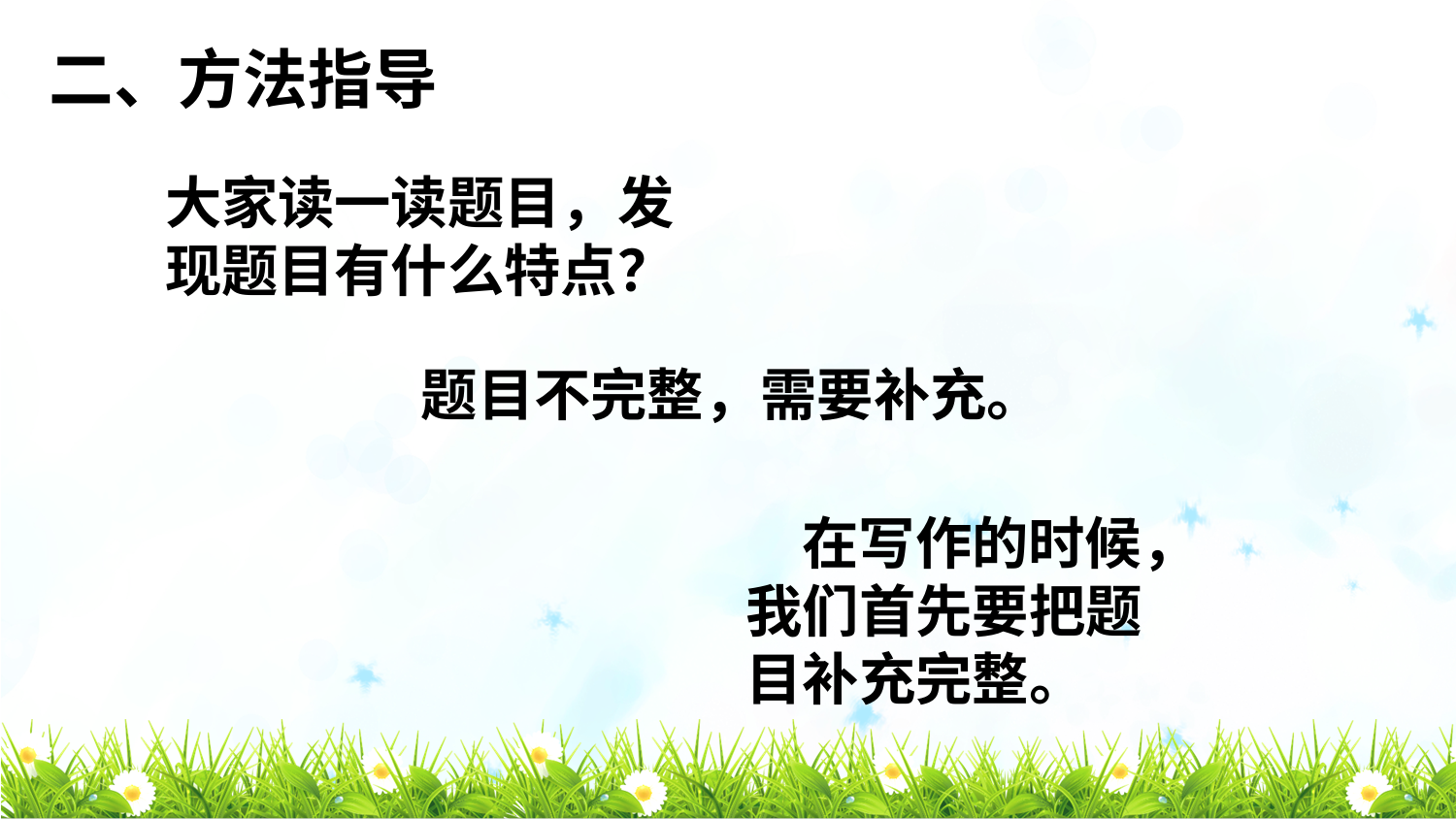

二、方法指导
大家读一读题目，发现题目有什么特点？
题目不完整，需要补充。
在写作的时候，我们首先要把题目补充完整。